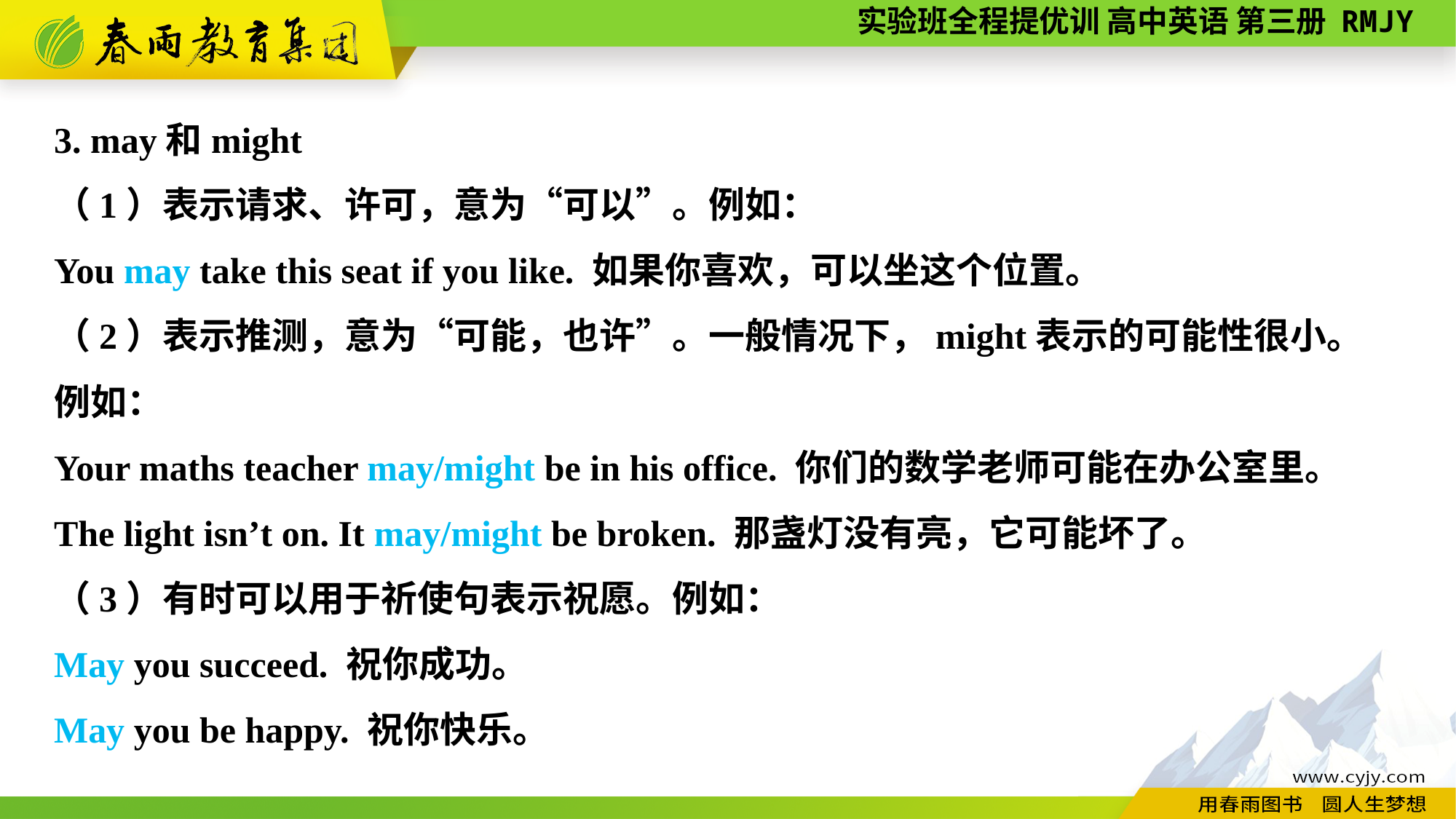

3. may和might
（1）表示请求、许可，意为“可以”。例如：
You may take this seat if you like. 如果你喜欢，可以坐这个位置。
（2）表示推测，意为“可能，也许”。一般情况下，might表示的可能性很小。
例如：
Your maths teacher may/might be in his office. 你们的数学老师可能在办公室里。
The light isn’t on. It may/might be broken. 那盏灯没有亮，它可能坏了。
（3）有时可以用于祈使句表示祝愿。例如：
May you succeed. 祝你成功。
May you be happy. 祝你快乐。